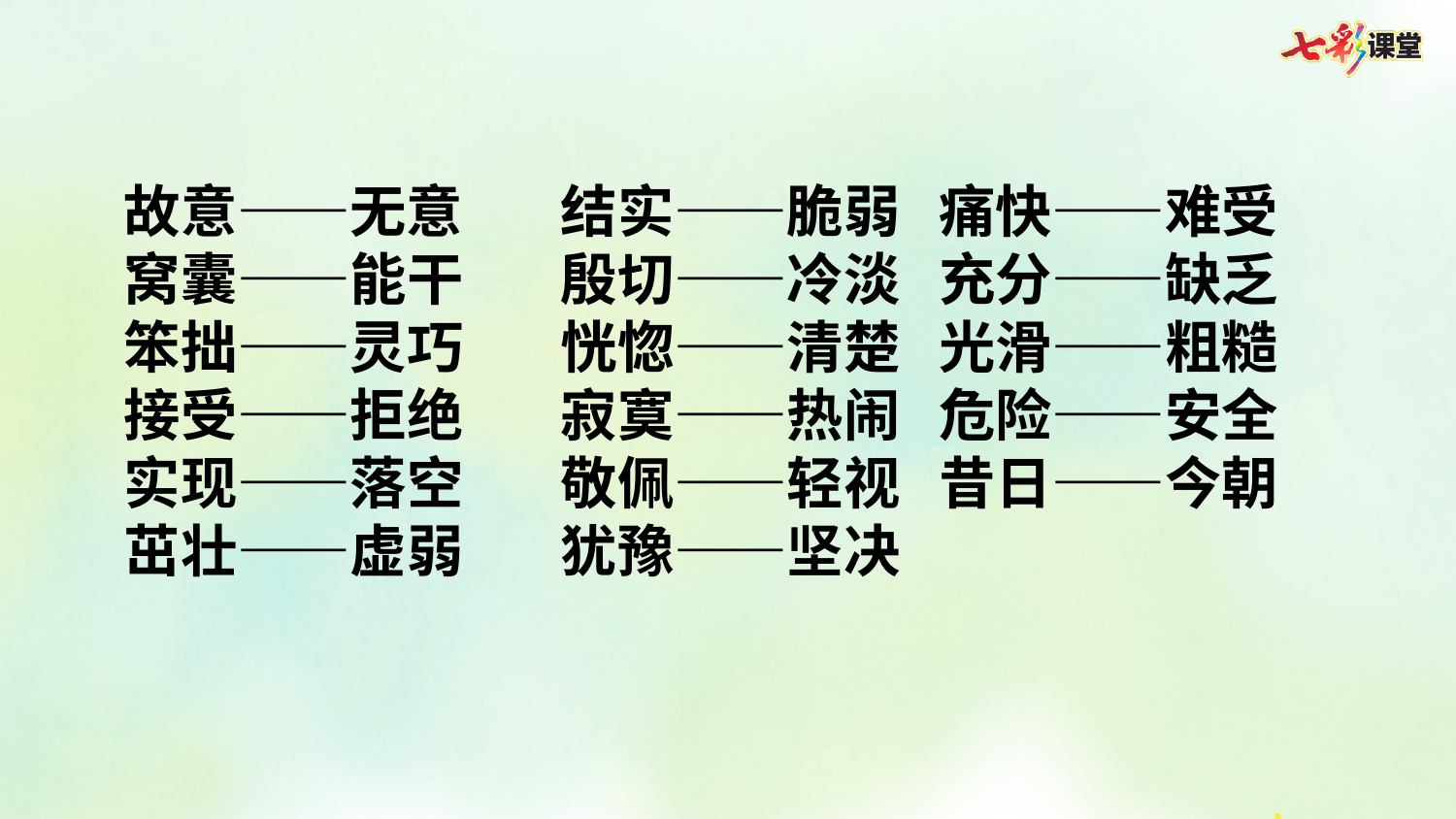

故意——无意	结实——脆弱   痛快——难受
窝囊——能干	殷切——冷淡   充分——缺乏
笨拙——灵巧	恍惚——清楚   光滑——粗糙
接受——拒绝	寂寞——热闹   危险——安全
实现——落空	敬佩——轻视   昔日——今朝
茁壮——虚弱	犹豫——坚决